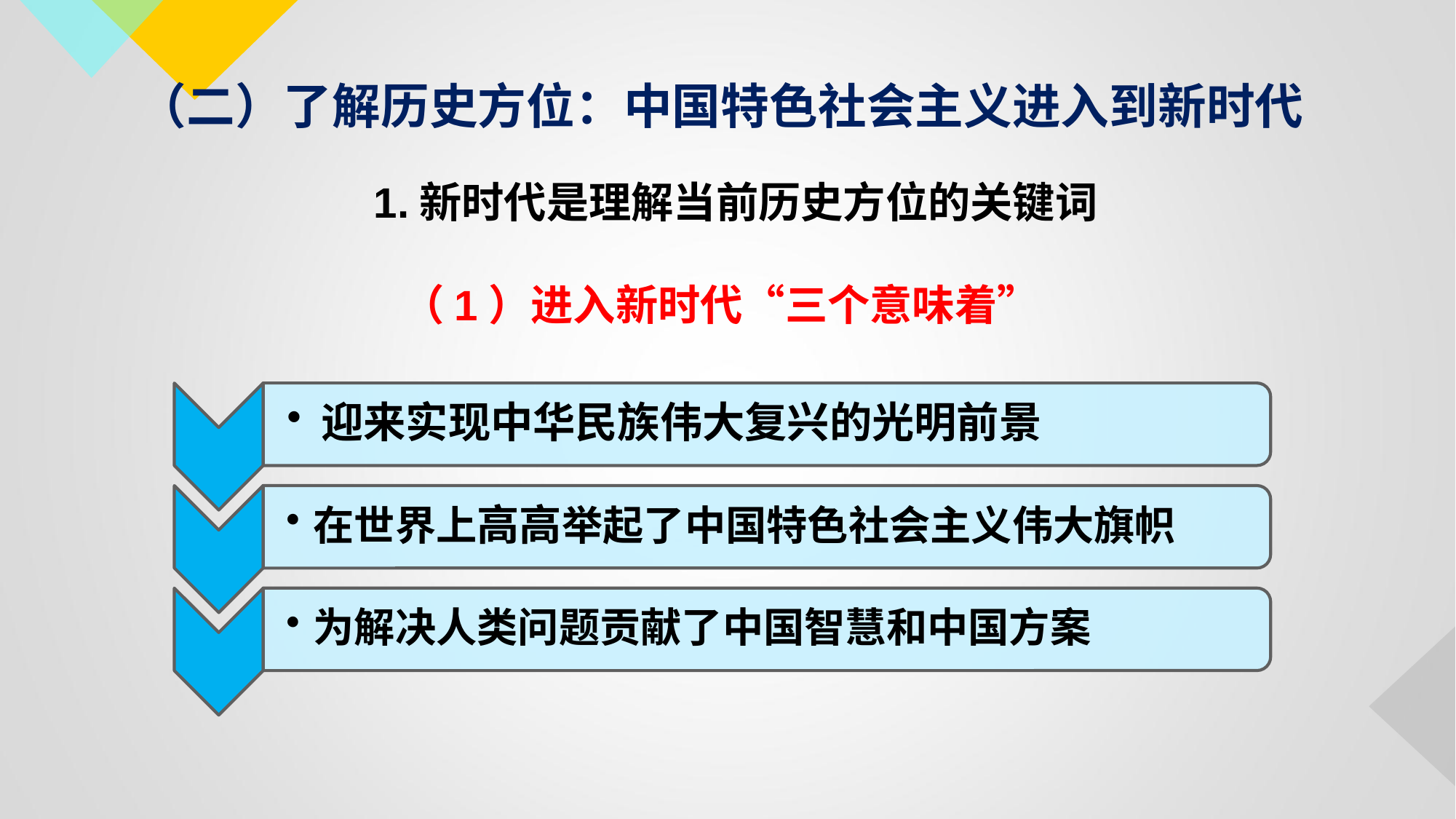

# （二）了解历史方位：中国特色社会主义进入到新时代
1.新时代是理解当前历史方位的关键词
（1）进入新时代“三个意味着”

迎来实现中华民族伟大复兴的光明前景

在世界上高高举起了中国特色社会主义伟大旗帜

为解决人类问题贡献了中国智慧和中国方案